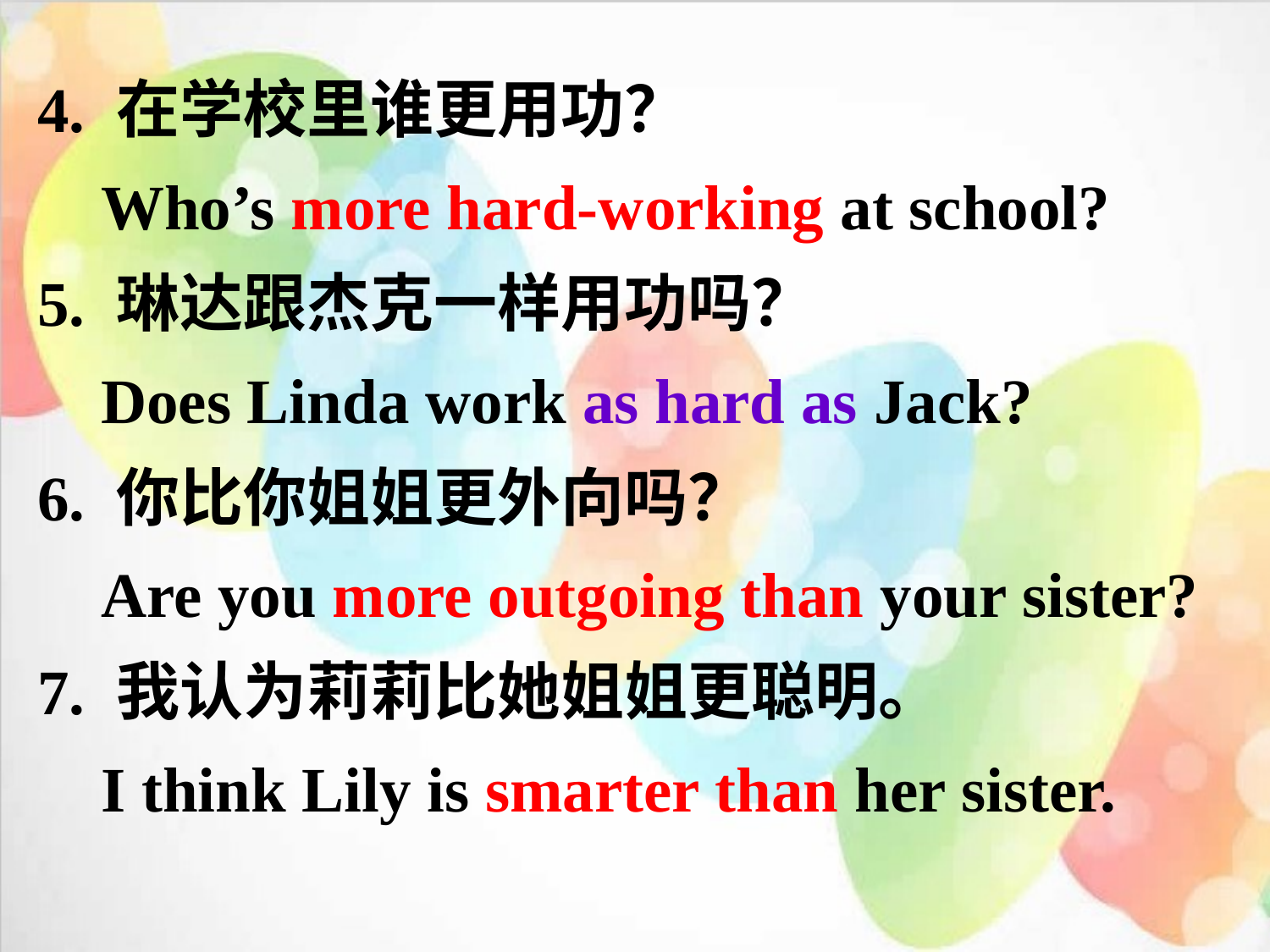

4. 在学校里谁更用功？
    Who’s more hard-working at school?
5. 琳达跟杰克一样用功吗？
    Does Linda work as hard as Jack?
6. 你比你姐姐更外向吗？
    Are you more outgoing than your sister?
7. 我认为莉莉比她姐姐更聪明。
    I think Lily is smarter than her sister.